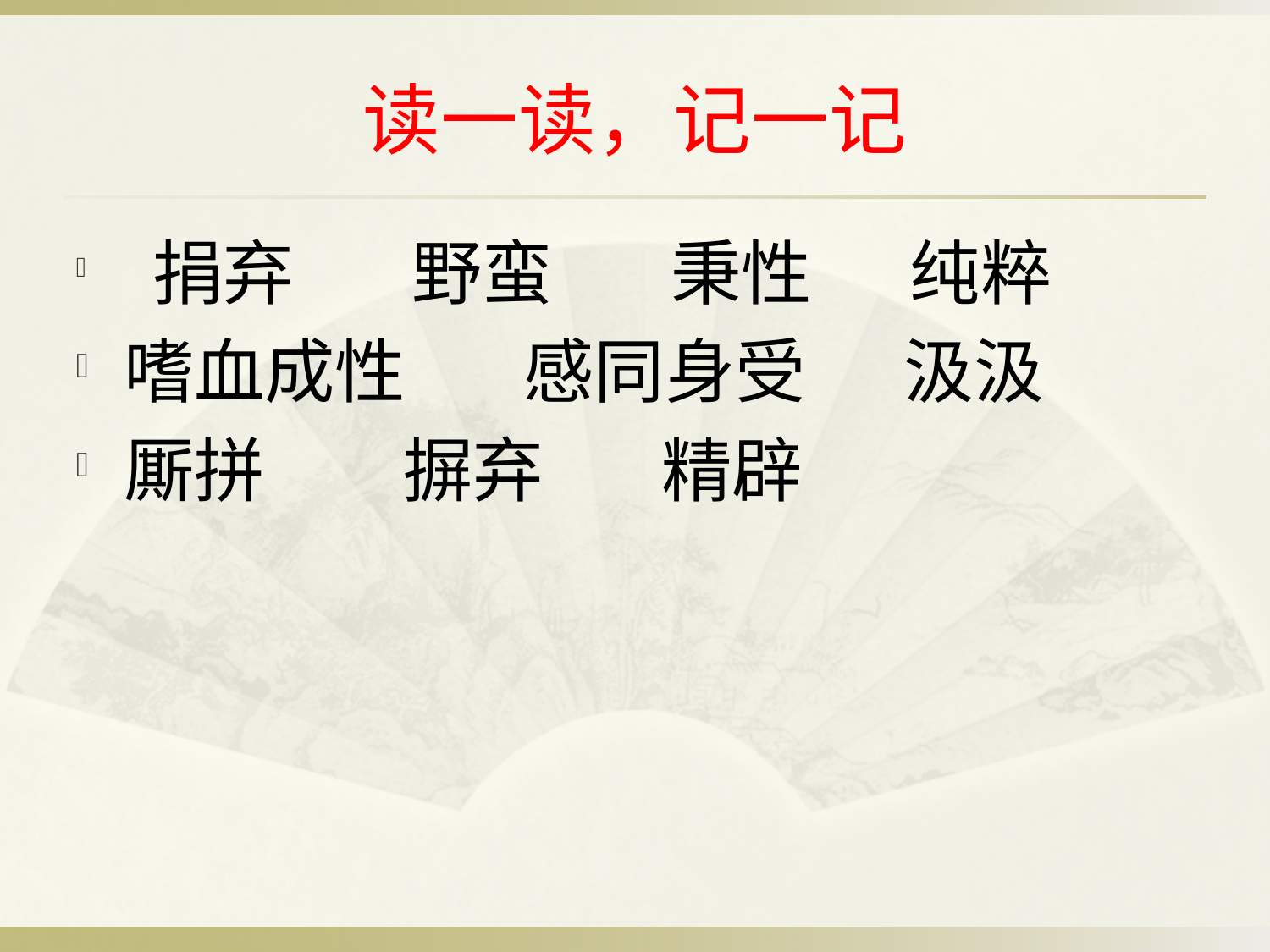

# 读一读，记一记
 捐弃      野蛮      秉性     纯粹
嗜血成性      感同身受     汲汲
厮拼       摒弃      精辟